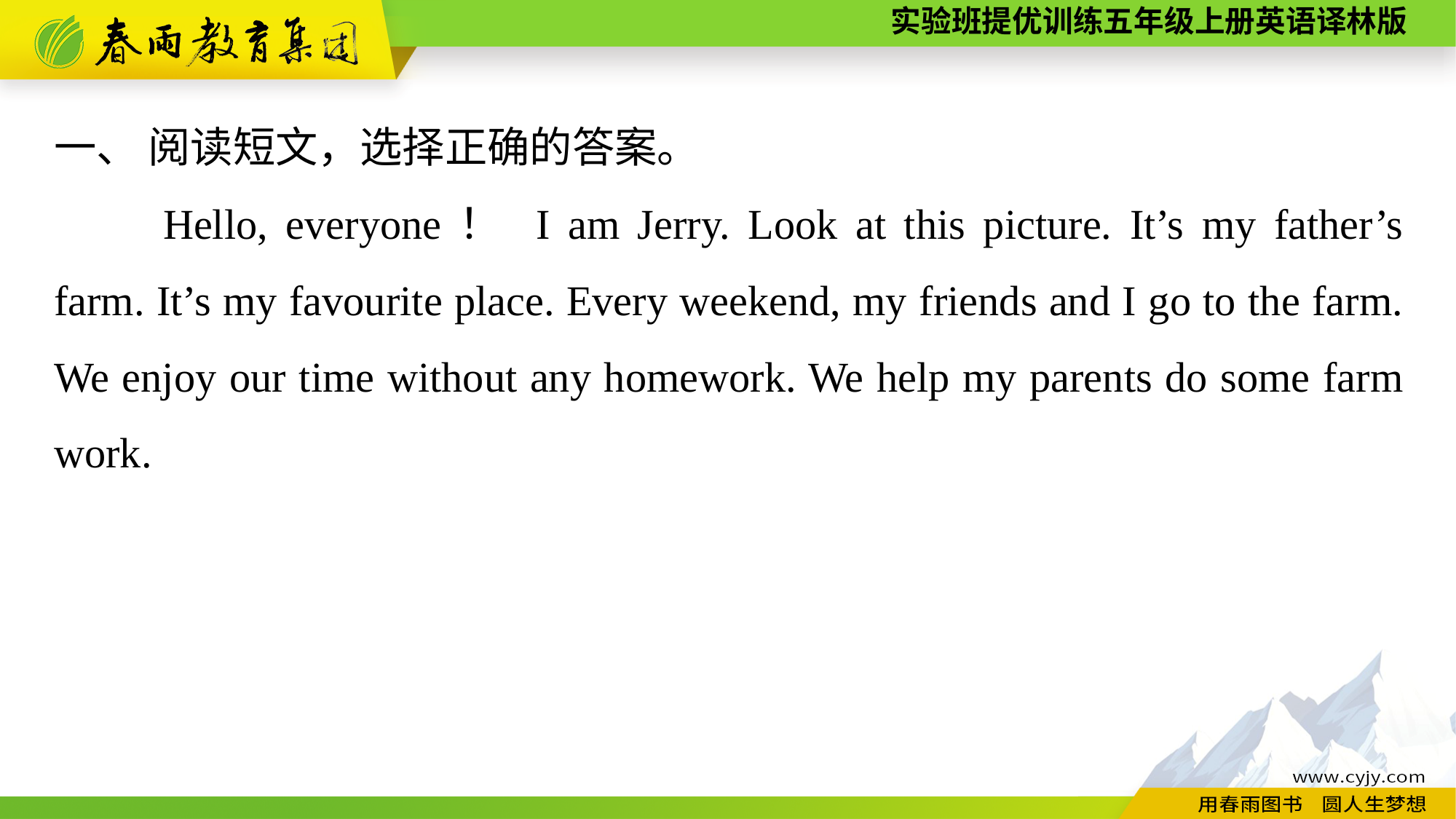

一、 阅读短文，选择正确的答案。
	Hello, everyone！ I am Jerry. Look at this picture. It’s my father’s farm. It’s my favourite place. Every weekend, my friends and I go to the farm. We enjoy our time without any homework. We help my parents do some farm work.